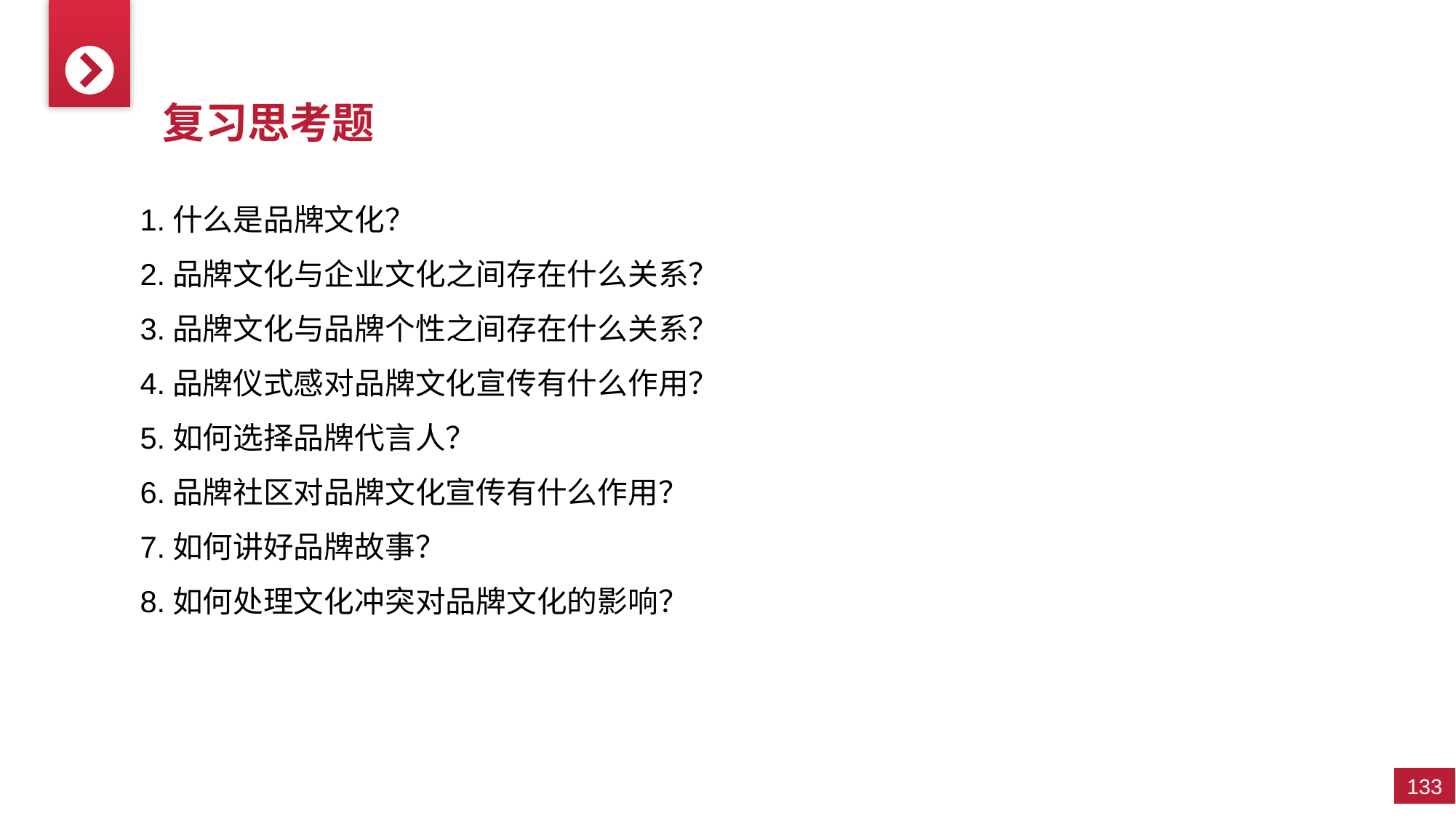

复习思考题
1.什么是品牌文化？
2.品牌文化与企业文化之间存在什么关系？
3.品牌文化与品牌个性之间存在什么关系？
4.品牌仪式感对品牌文化宣传有什么作用？
5.如何选择品牌代言人？
6.品牌社区对品牌文化宣传有什么作用？
7.如何讲好品牌故事？
8.如何处理文化冲突对品牌文化的影响？